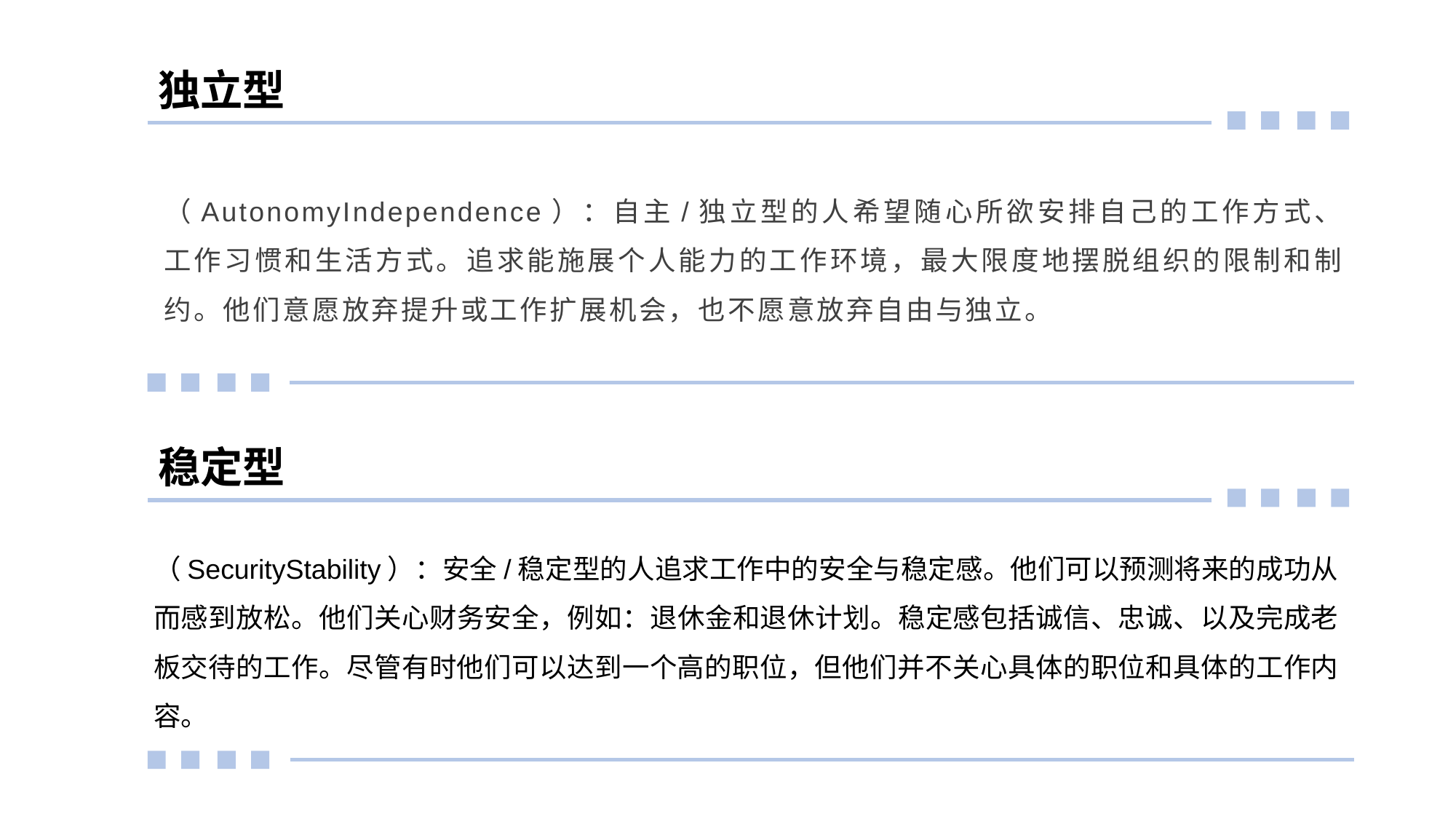

独立型

（AutonomyIndependence）：自主/独立型的人希望随心所欲安排自己的工作方式、工作习惯和生活方式。追求能施展个人能力的工作环境，最大限度地摆脱组织的限制和制约。他们意愿放弃提升或工作扩展机会，也不愿意放弃自由与独立。
稳定型

（SecurityStability）：安全/稳定型的人追求工作中的安全与稳定感。他们可以预测将来的成功从而感到放松。他们关心财务安全，例如：退休金和退休计划。稳定感包括诚信、忠诚、以及完成老板交待的工作。尽管有时他们可以达到一个高的职位，但他们并不关心具体的职位和具体的工作内容。